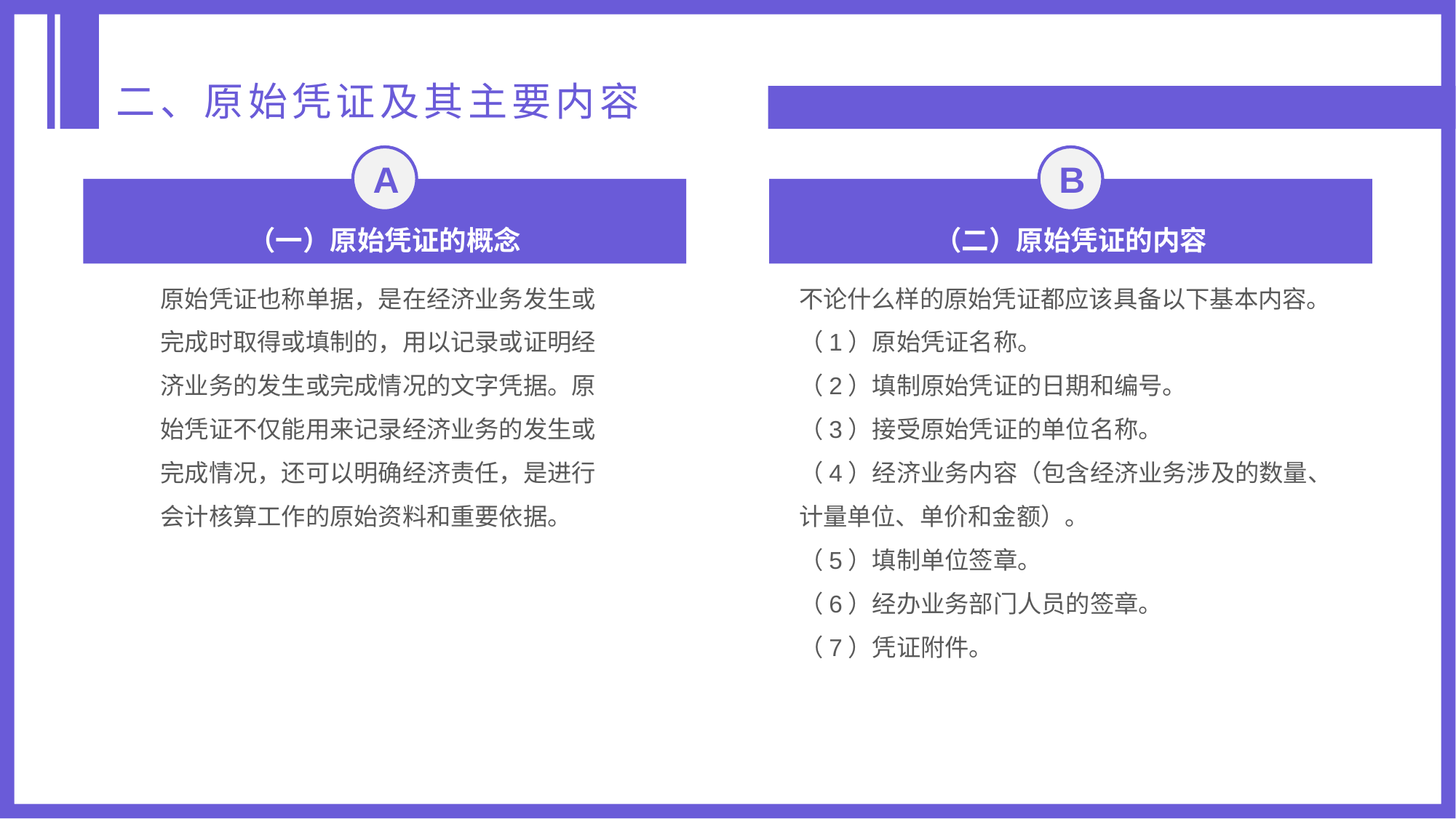

二、原始凭证及其主要内容
A
B
（一）原始凭证的概念
（二）原始凭证的内容
原始凭证也称单据，是在经济业务发生或完成时取得或填制的，用以记录或证明经济业务的发生或完成情况的文字凭据。原始凭证不仅能用来记录经济业务的发生或完成情况，还可以明确经济责任，是进行会计核算工作的原始资料和重要依据。
不论什么样的原始凭证都应该具备以下基本内容。
（1）原始凭证名称。
（2）填制原始凭证的日期和编号。
（3）接受原始凭证的单位名称。
（4）经济业务内容（包含经济业务涉及的数量、计量单位、单价和金额）。
（5）填制单位签章。
（6）经办业务部门人员的签章。
（7）凭证附件。